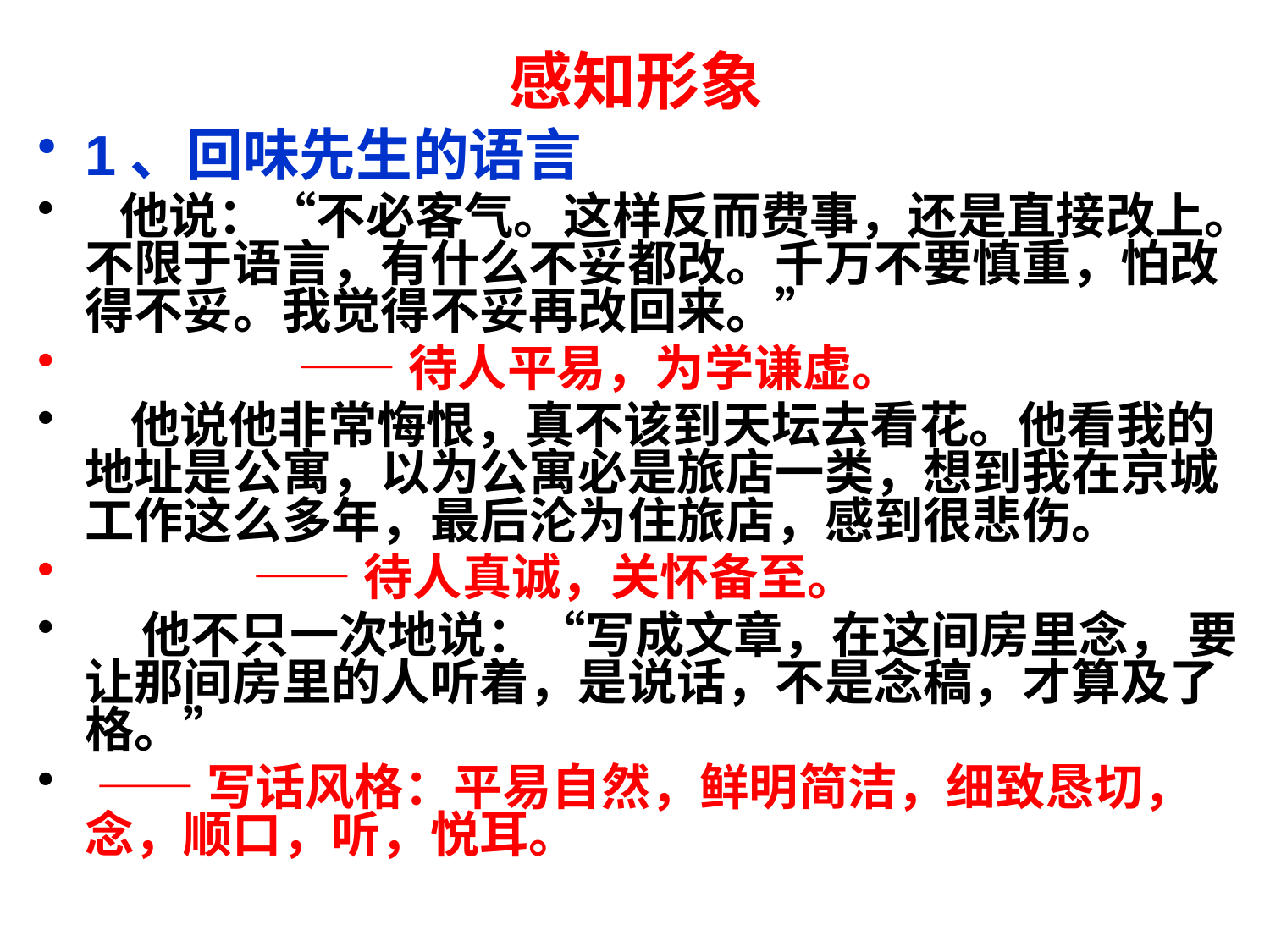

# 感知形象
1、回味先生的语言
  他说：“不必客气。这样反而费事，还是直接改上。不限于语言，有什么不妥都改。千万不要慎重，怕改得不妥。我觉得不妥再改回来。”
                   ——待人平易，为学谦虚。
   他说他非常悔恨，真不该到天坛去看花。他看我的地址是公寓，以为公寓必是旅店一类，想到我在京城工作这么多年，最后沦为住旅店，感到很悲伤。
               ——待人真诚，关怀备至。
    他不只一次地说：“写成文章，在这间房里念， 要让那间房里的人听着，是说话，不是念稿，才算及了格。”
 ——写话风格：平易自然，鲜明简洁，细致恳切，念，顺口，听，悦耳。